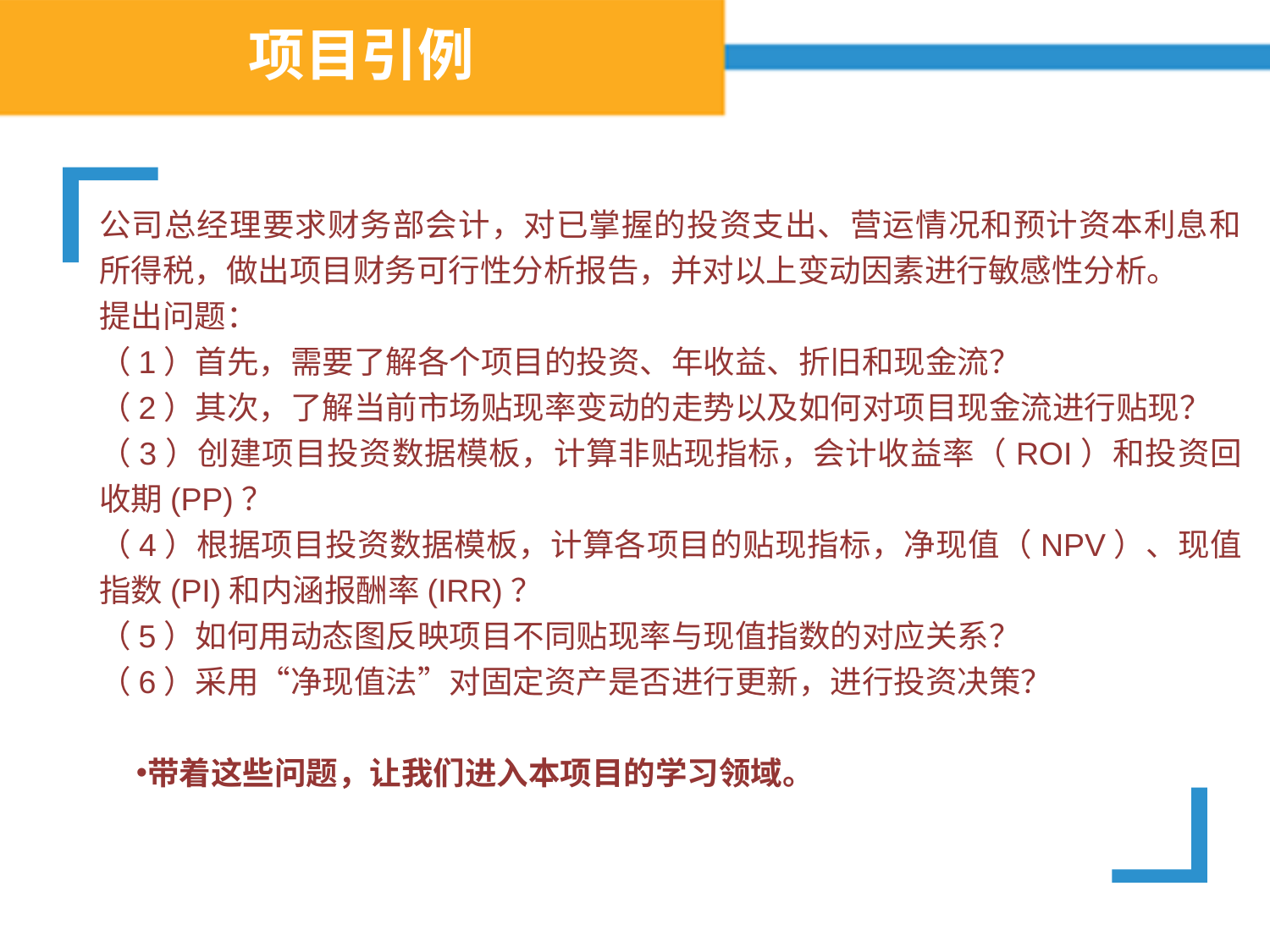

# 项目引例

公司总经理要求财务部会计，对已掌握的投资支出、营运情况和预计资本利息和所得税，做出项目财务可行性分析报告，并对以上变动因素进行敏感性分析。
提出问题：
（1）首先，需要了解各个项目的投资、年收益、折旧和现金流？
（2）其次，了解当前市场贴现率变动的走势以及如何对项目现金流进行贴现？
（3）创建项目投资数据模板，计算非贴现指标，会计收益率（ROI）和投资回收期(PP)？
（4）根据项目投资数据模板，计算各项目的贴现指标，净现值（NPV）、现值指数(PI)和内涵报酬率(IRR)？
（5）如何用动态图反映项目不同贴现率与现值指数的对应关系？
（6）采用“净现值法”对固定资产是否进行更新，进行投资决策？

带着这些问题，让我们进入本项目的学习领域。